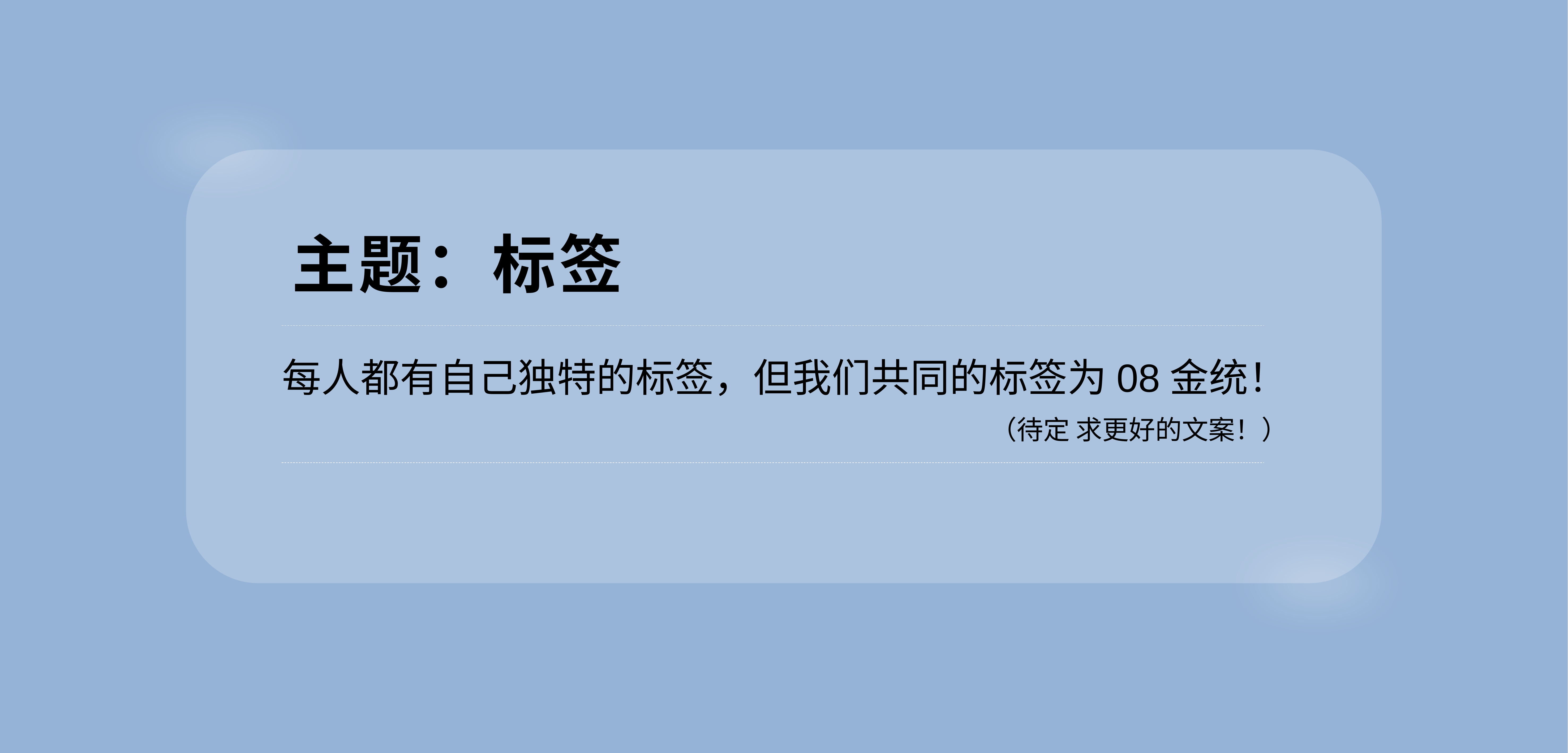

主题：标签
每人都有自己独特的标签，但我们共同的标签为08金统！
（待定 求更好的文案！）